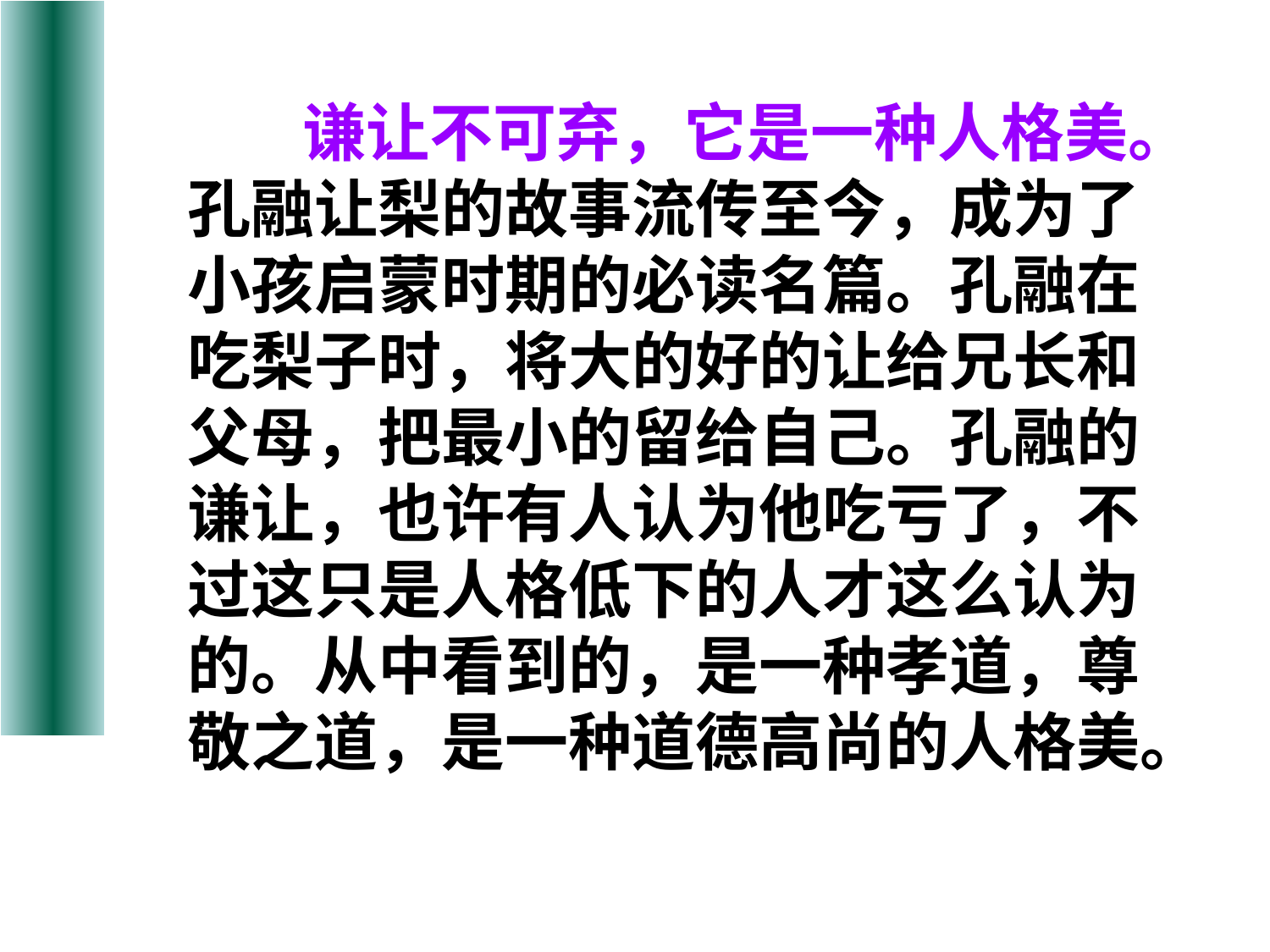

谦让不可弃，它是一种人格美。孔融让梨的故事流传至今，成为了小孩启蒙时期的必读名篇。孔融在吃梨子时，将大的好的让给兄长和父母，把最小的留给自己。孔融的谦让，也许有人认为他吃亏了，不过这只是人格低下的人才这么认为的。从中看到的，是一种孝道，尊敬之道，是一种道德高尚的人格美。